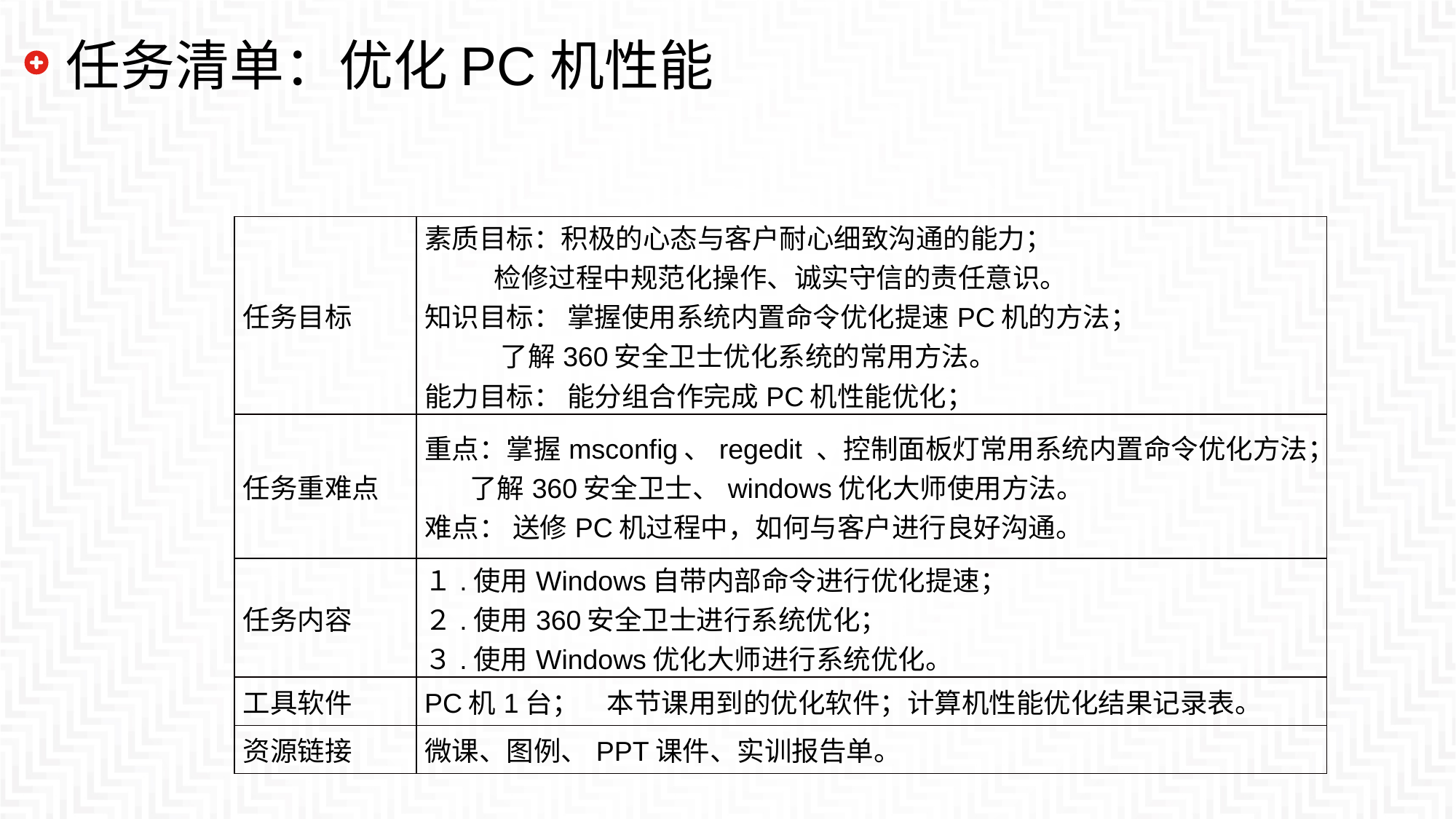

# 任务清单：优化PC机性能
| 任务目标 | 素质目标：积极的心态与客户耐心细致沟通的能力； 检修过程中规范化操作、诚实守信的责任意识。 知识目标： 掌握使用系统内置命令优化提速PC机的方法； 了解360安全卫士优化系统的常用方法。 能力目标： 能分组合作完成PC机性能优化； |
| --- | --- |
| 任务重难点 | 重点：掌握msconfig、regedit 、控制面板灯常用系统内置命令优化方法； 了解360安全卫士、windows优化大师使用方法。 难点： 送修PC机过程中，如何与客户进行良好沟通。 |
| 任务内容 | １.使用Windows自带内部命令进行优化提速； ２.使用360安全卫士进行系统优化； ３.使用Windows优化大师进行系统优化。 |
| 工具软件 | PC机1台；　本节课用到的优化软件；计算机性能优化结果记录表。 |
| 资源链接 | 微课、图例、PPT课件、实训报告单。 |